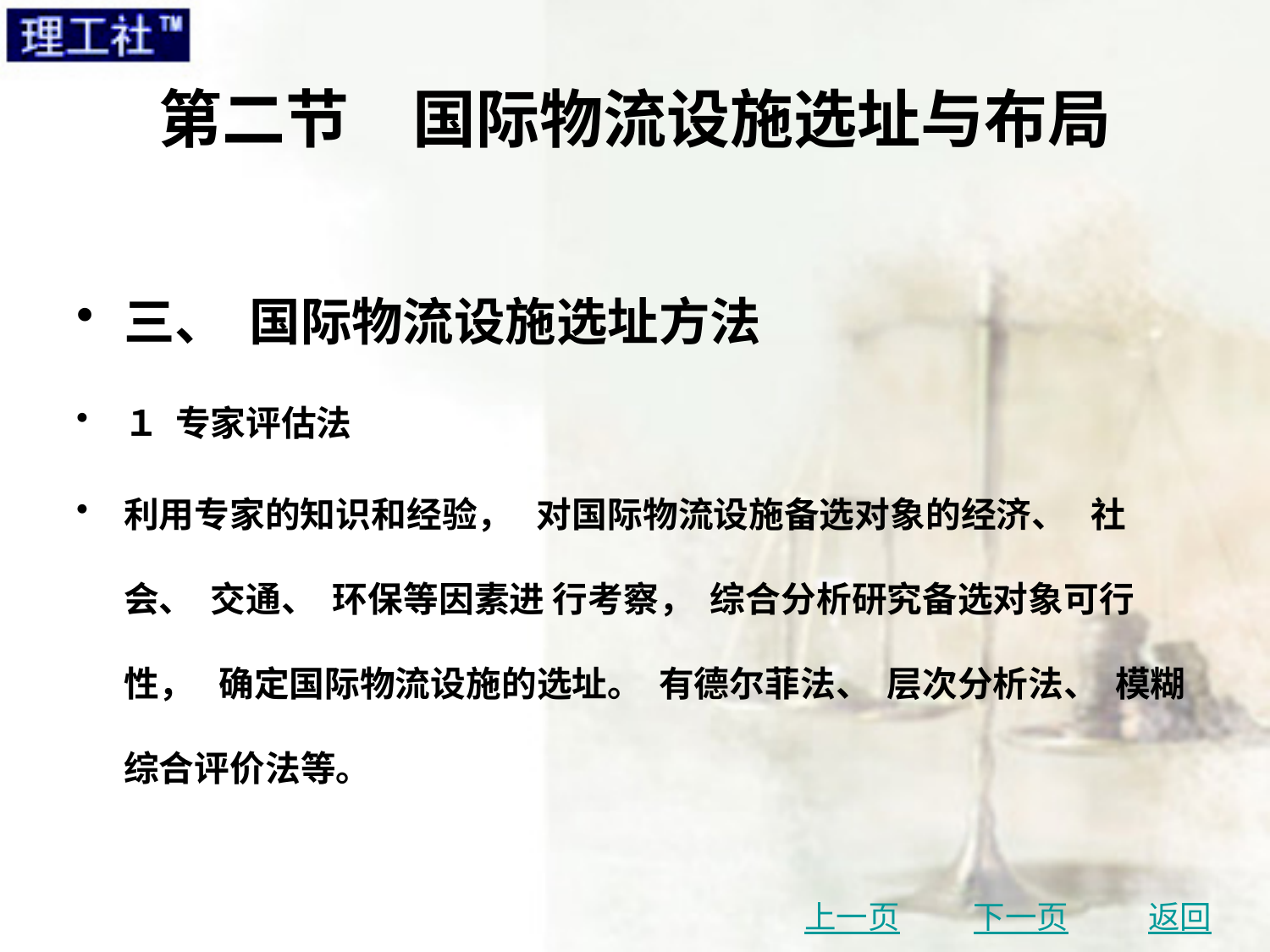

# 第二节　国际物流设施选址与布局
三、  国际物流设施选址方法
１  专家评估法
利用专家的知识和经验，   对国际物流设施备选对象的经济、   社会、  交通、  环保等因素进 行考察，  综合分析研究备选对象可行性，   确定国际物流设施的选址。  有德尔菲法、  层次分析法、  模糊综合评价法等。

上一页
下一页
返回